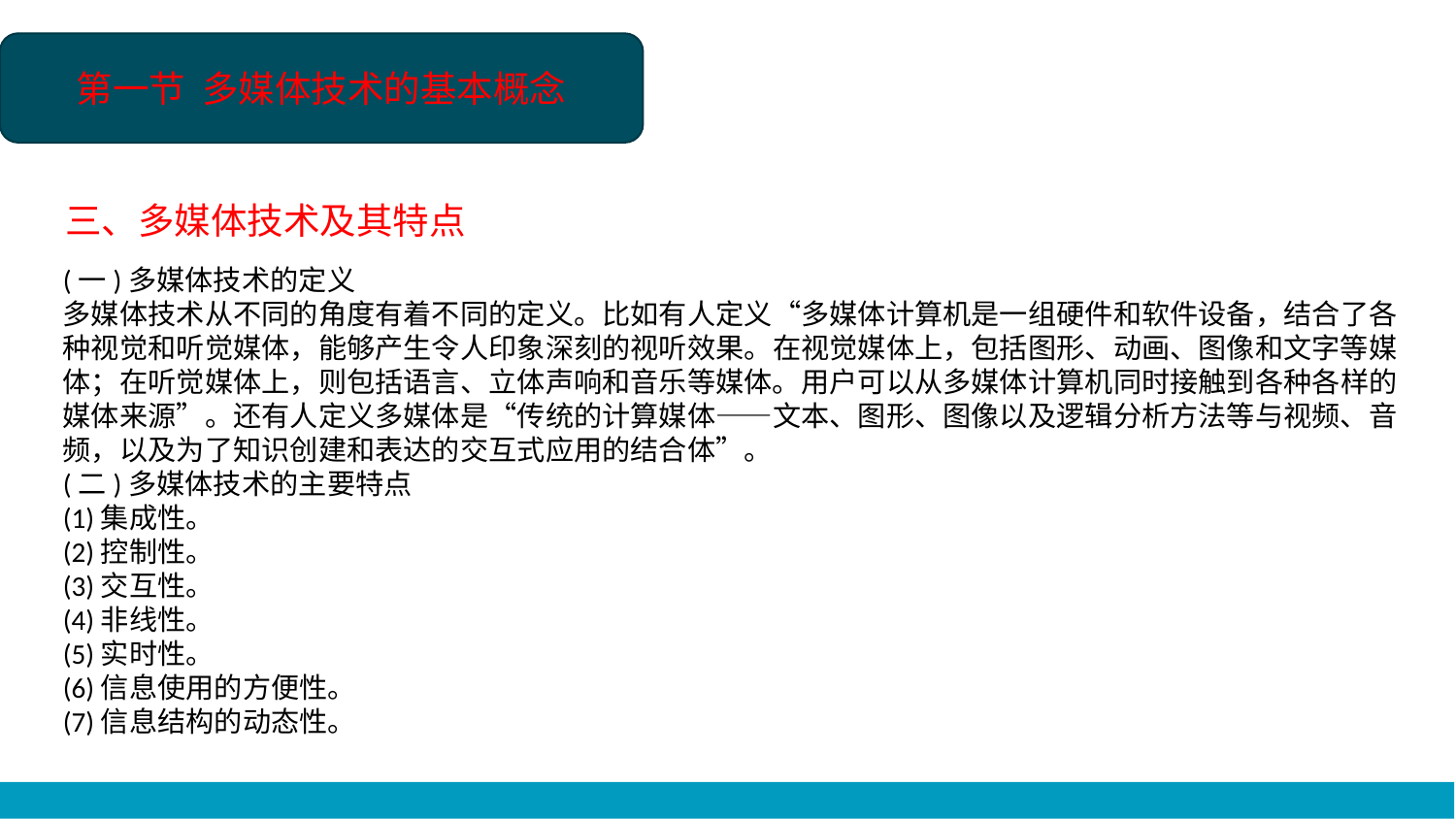

第一节  多媒体技术的基本概念
三、多媒体技术及其特点
(一)多媒体技术的定义
多媒体技术从不同的角度有着不同的定义。比如有人定义“多媒体计算机是一组硬件和软件设备，结合了各种视觉和听觉媒体，能够产生令人印象深刻的视听效果。在视觉媒体上，包括图形、动画、图像和文字等媒体；在听觉媒体上，则包括语言、立体声响和音乐等媒体。用户可以从多媒体计算机同时接触到各种各样的媒体来源”。还有人定义多媒体是“传统的计算媒体——文本、图形、图像以及逻辑分析方法等与视频、音频，以及为了知识创建和表达的交互式应用的结合体”。
(二)多媒体技术的主要特点
(1)集成性。
(2)控制性。
(3)交互性。
(4)非线性。
(5)实时性。
(6)信息使用的方便性。
(7)信息结构的动态性。